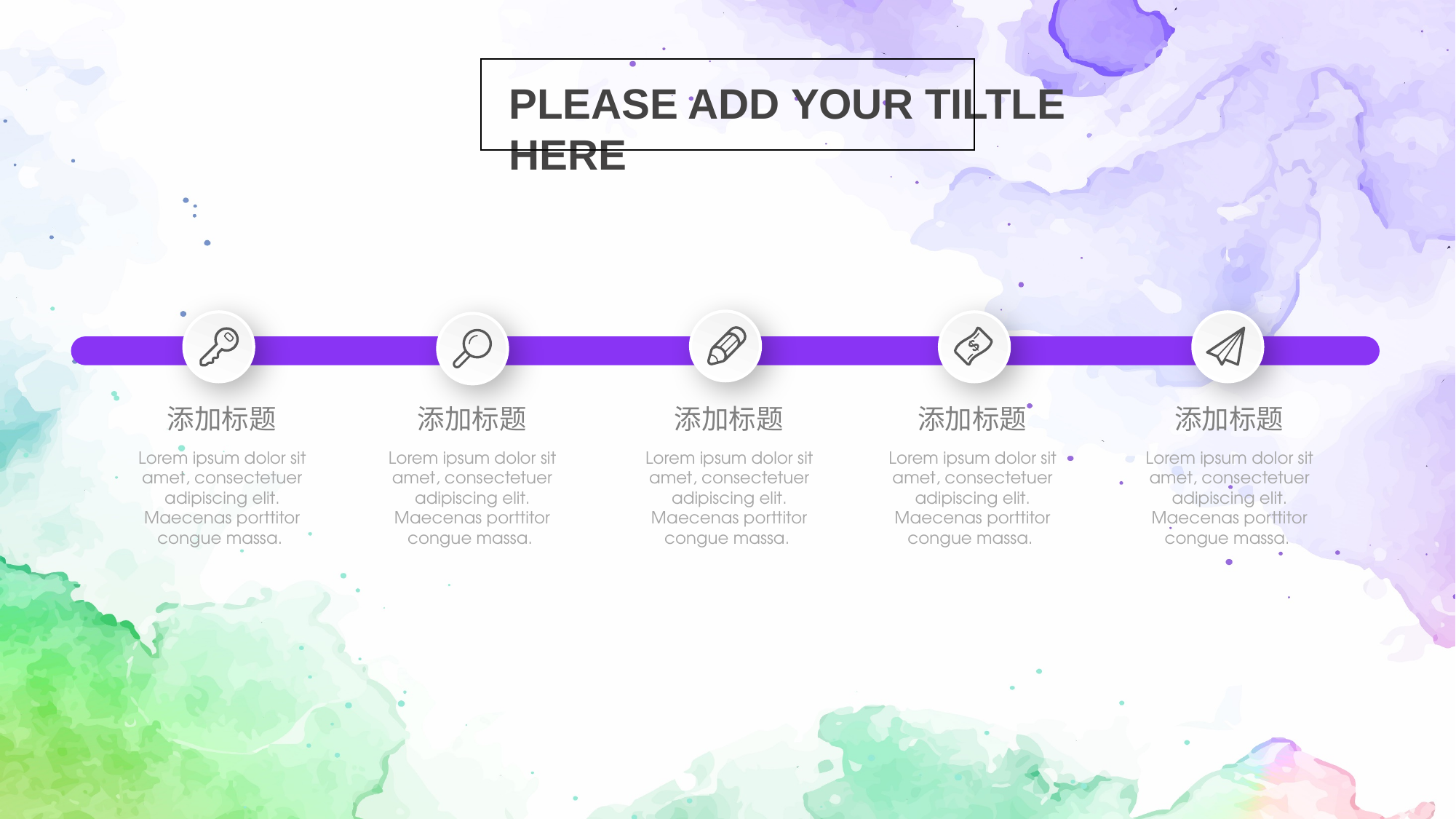

PLEASE ADD YOUR TILTLE HERE

添加标题
Lorem ipsum dolor sit amet, consectetuer adipiscing elit. Maecenas porttitor congue massa.
添加标题
Lorem ipsum dolor sit amet, consectetuer adipiscing elit. Maecenas porttitor congue massa.
添加标题
Lorem ipsum dolor sit amet, consectetuer adipiscing elit. Maecenas porttitor congue massa.
添加标题
Lorem ipsum dolor sit amet, consectetuer adipiscing elit. Maecenas porttitor congue massa.
添加标题
Lorem ipsum dolor sit amet, consectetuer adipiscing elit. Maecenas porttitor congue massa.